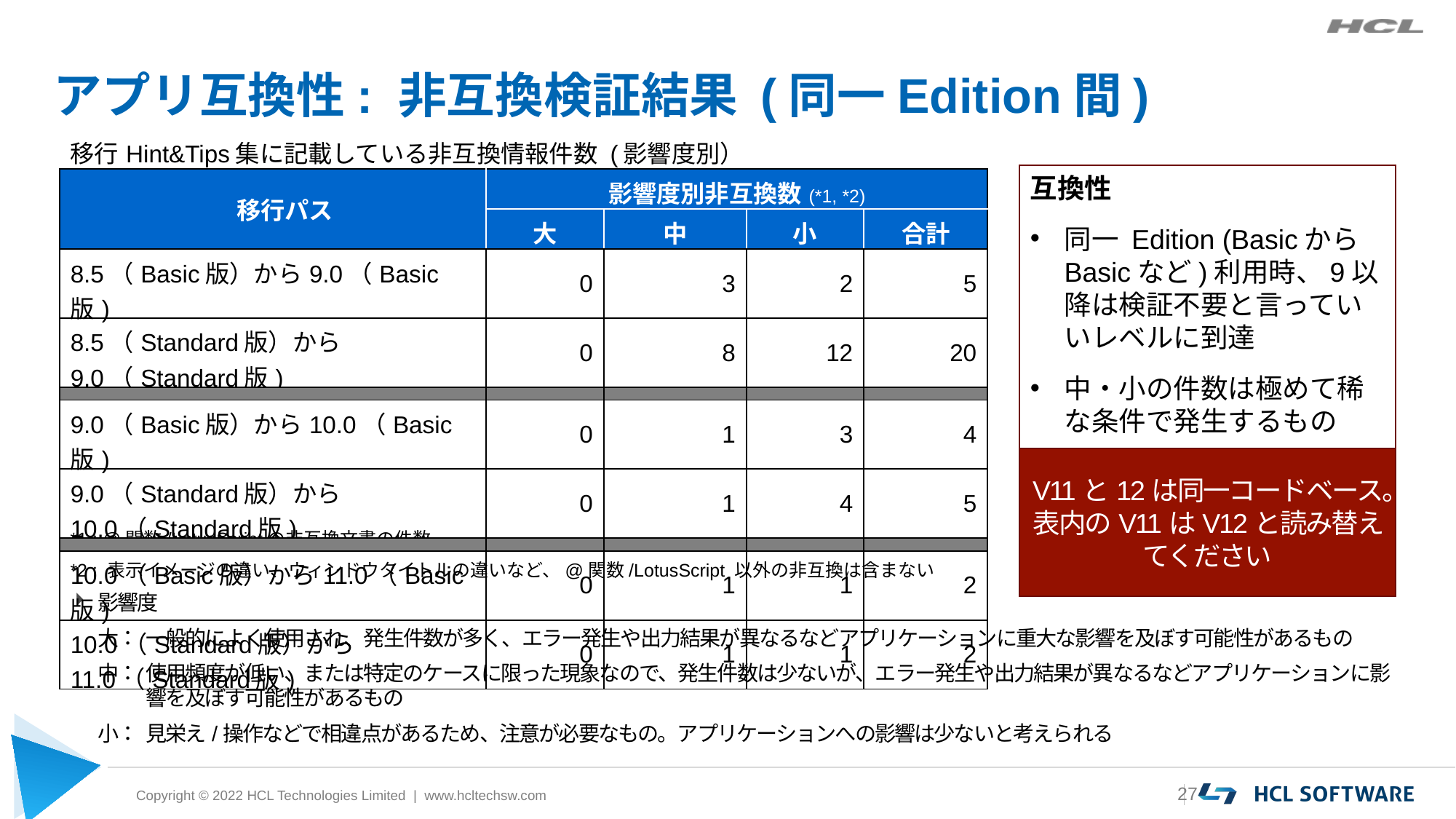

# アプリ互換性: 非互換検証結果 (同一Edition間)
| 移行Hint&Tips集に記載している非互換情報件数 (影響度別） |  |  |  |  |
| --- | --- | --- | --- | --- |
| 移行パス | 影響度別非互換数(\*1, \*2) |  |  |  |
|  | 大 | 中 | 小 | 合計 |
| 8.5（Basic版）から9.0（Basic版) | 0 | 3 | 2 | 5 |
| 8.5（Standard版）から9.0（Standard版) | 0 | 8 | 12 | 20 |
|  |  |  |  |  |
| 9.0（Basic版）から10.0（Basic版) | 0 | 1 | 3 | 4 |
| 9.0（Standard版）から10.0（Standard版) | 0 | 1 | 4 | 5 |
|  |  |  |  |  |
| 10.0（Basic版）から11.0（Basic版) | 0 | 1 | 1 | 2 |
| 10.0（Standard版）から11.0（Standard版) | 0 | 1 | 1 | 2 |
互換性
同一 Edition (BasicからBasicなど)利用時、9以降は検証不要と言っていいレベルに到達
中・小の件数は極めて稀な条件で発生するもの
V11と12は同一コードベース。
表内のV11はV12と読み替えてください
*1 : @関数/LotusScriptの非互換文書の件数
*2 : 表示イメージの違い、ウィンドウタイトルの違いなど、@関数/LotusScript 以外の非互換は含まない
影響度
大：	一般的によく使用され、発生件数が多く、エラー発生や出力結果が異なるなどアプリケーションに重大な影響を及ぼす可能性があるもの
中：	使用頻度が低い、または特定のケースに限った現象なので、発生件数は少ないが、エラー発生や出力結果が異なるなどアプリケーションに影響を及ぼす可能性があるもの
小：	見栄え/操作などで相違点があるため、注意が必要なもの。アプリケーションへの影響は少ないと考えられる